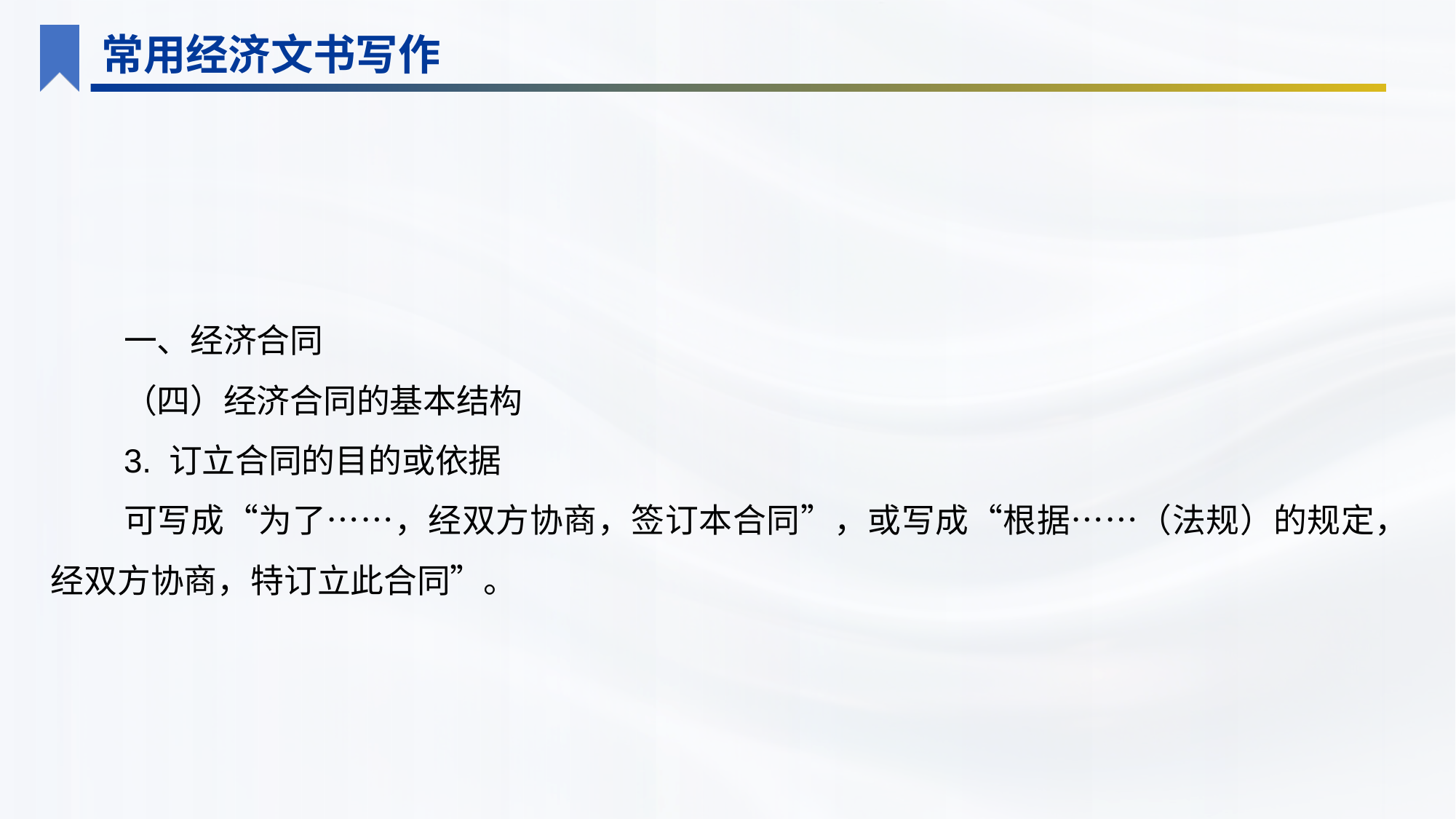

常用经济文书写作
一、经济合同
（四）经济合同的基本结构
3. 订立合同的目的或依据
可写成“为了……，经双方协商，签订本合同”，或写成“根据……（法规）的规定，经双方协商，特订立此合同”。